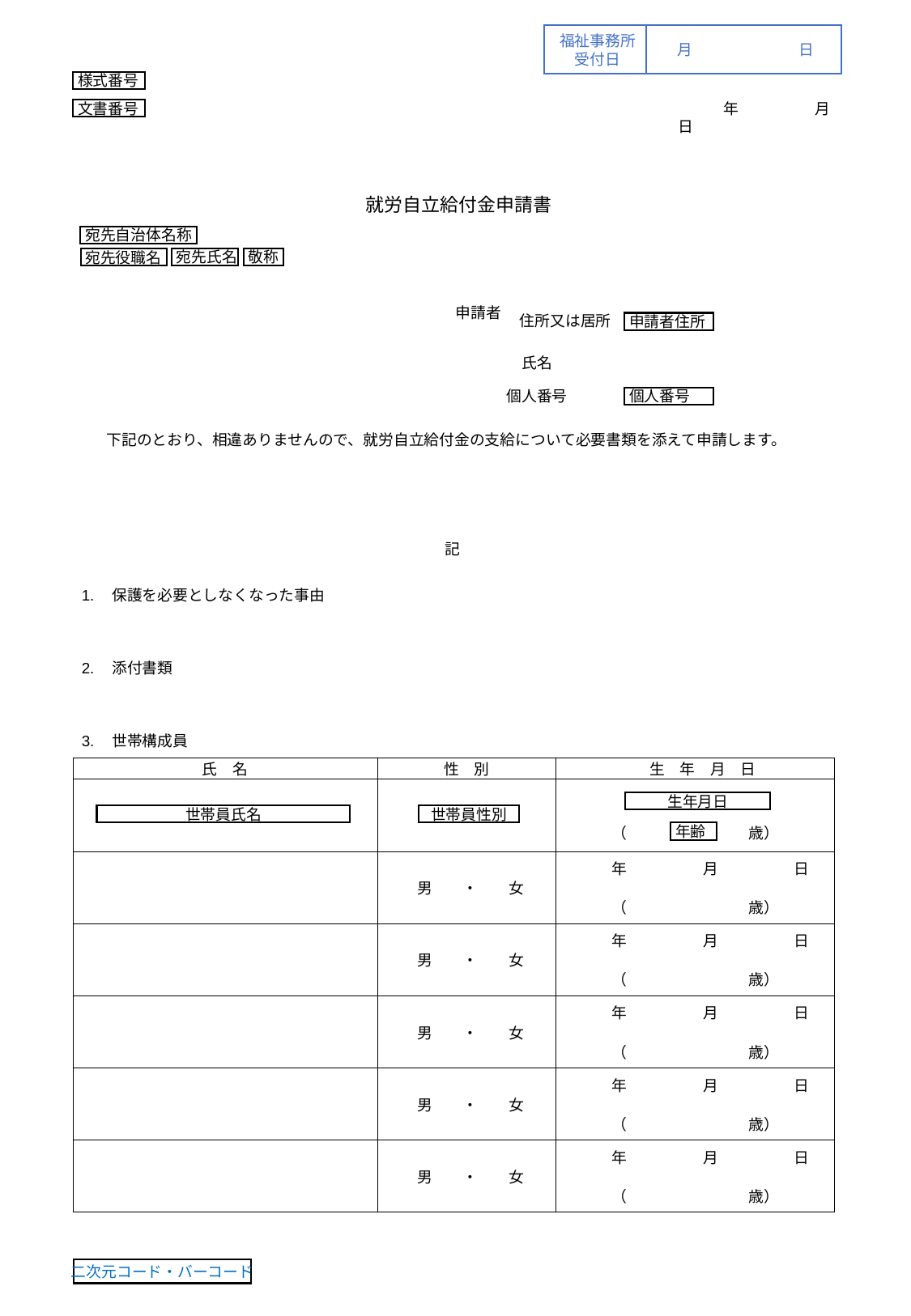

福祉事務所
受付日
月	日
様式番号
文書番号
　　　　　　　　年　　　　　月　　　　　日
就労自立給付金申請書
宛先自治体名称
敬称
宛先氏名
宛先役職名
　住所又は居所
申請者
　氏名
個人番号
申請者住所
個人番号
　　下記のとおり、相違ありませんので、就労自立給付金の支給について必要書類を添えて申請します。
記
保護を必要としなくなった事由

添付書類

世帯構成員
| 氏　名 | 性　別 | 生　年　月　日 |
| --- | --- | --- |
|  |  | （　　　　　　　　歳） |
|  | 男　　・　　女 | 年　　　　　月　　　　　日 （　　　　　　　　歳） |
|  | 男　　・　　女 | 年　　　　　月　　　　　日 （　　　　　　　　歳） |
|  | 男　　・　　女 | 年　　　　　月　　　　　日 （　　　　　　　　歳） |
|  | 男　　・　　女 | 年　　　　　月　　　　　日 （　　　　　　　　歳） |
|  | 男　　・　　女 | 年　　　　　月　　　　　日 （　　　　　　　　歳） |
生年月日
世帯員氏名
世帯員性別
年齢
二次元コード・バーコード